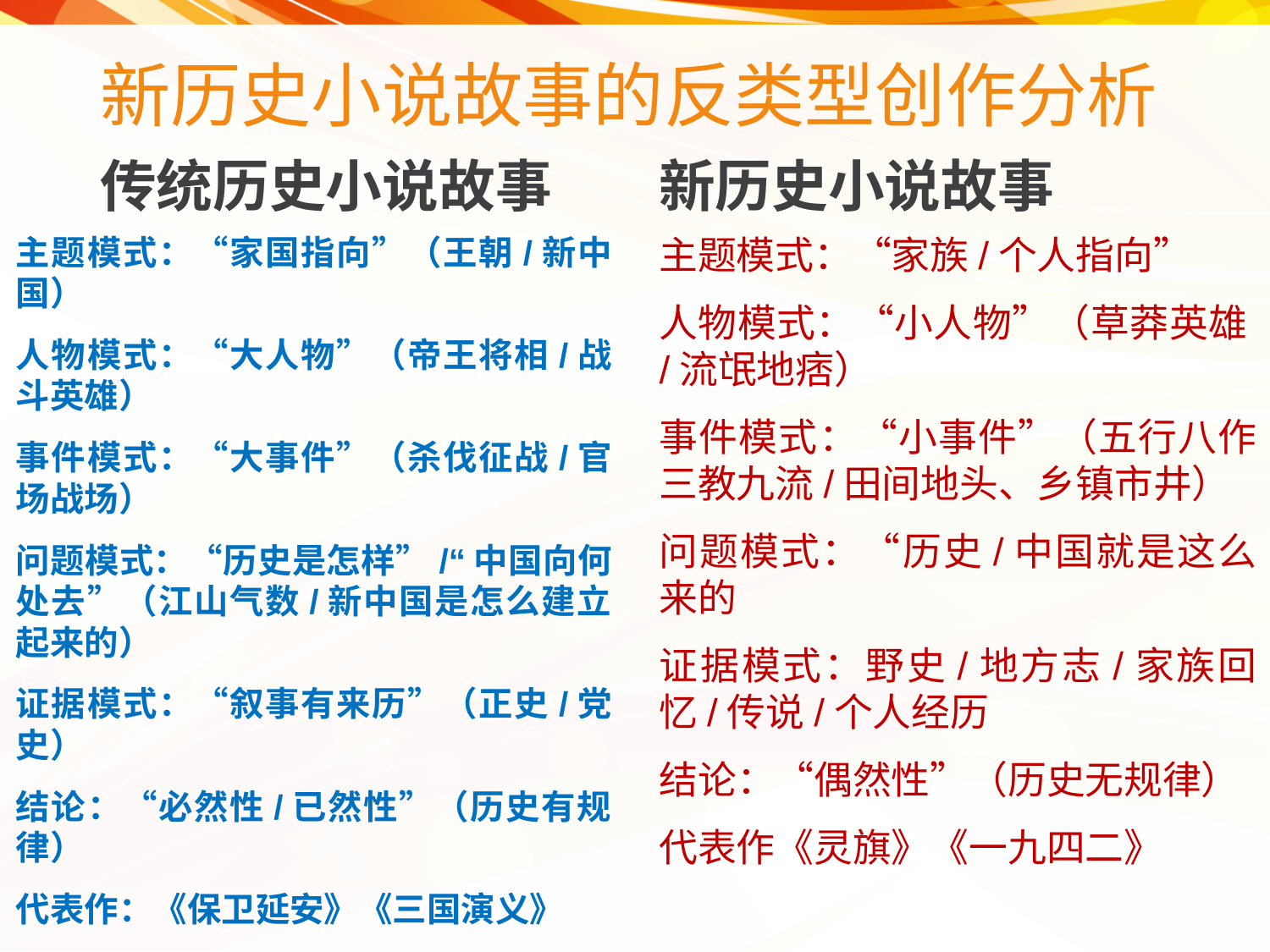

# 新历史小说故事的反类型创作分析
传统历史小说故事
新历史小说故事
主题模式：“家国指向”（王朝/新中国）
人物模式：“大人物”（帝王将相/战斗英雄）
事件模式：“大事件”（杀伐征战/官场战场）
问题模式：“历史是怎样”/“中国向何处去”（江山气数/新中国是怎么建立起来的）
证据模式：“叙事有来历”（正史/党史）
结论：“必然性/已然性”（历史有规律）
代表作：《保卫延安》《三国演义》
主题模式：“家族/个人指向”
人物模式：“小人物”（草莽英雄/流氓地痞）
事件模式：“小事件”（五行八作三教九流/田间地头、乡镇市井）
问题模式：“历史/中国就是这么来的
证据模式：野史/地方志/家族回忆/传说/个人经历
结论：“偶然性”（历史无规律）
代表作《灵旗》《一九四二》